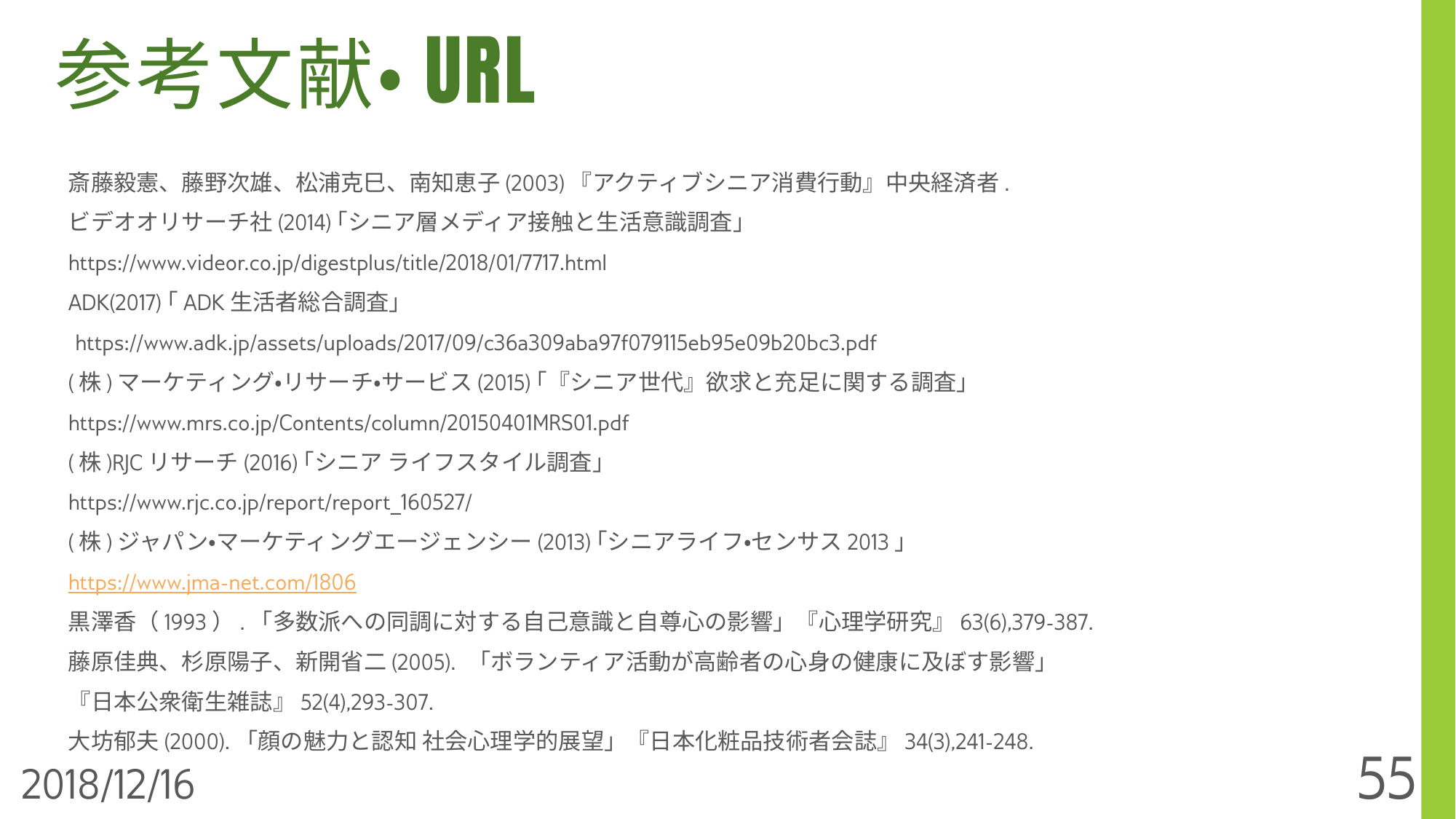

参考文献・URL
斎藤毅憲、藤野次雄、松浦克巳、南知恵子(2003)『アクティブシニア消費行動』中央経済者.
ビデオオリサーチ社(2014)｢シニア層メディア接触と生活意識調査｣
https://www.videor.co.jp/digestplus/title/2018/01/7717.html
ADK(2017)｢ADK生活者総合調査｣
 https://www.adk.jp/assets/uploads/2017/09/c36a309aba97f079115eb95e09b20bc3.pdf
(株)マーケティング・リサーチ・サービス(2015)｢『シニア世代』欲求と充足に関する調査｣
https://www.mrs.co.jp/Contents/column/20150401MRS01.pdf
(株)RJCリサーチ(2016)｢シニア ライフスタイル調査｣
https://www.rjc.co.jp/report/report_160527/
(株)ジャパン・マーケティングエージェンシー(2013)｢シニアライフ・センサス2013｣
https://www.jma-net.com/1806
黒澤香（1993）.「多数派への同調に対する自己意識と自尊心の影響」『心理学研究』63(6),379-387.
藤原佳典、杉原陽子、新開省二(2005). 「ボランティア活動が高齢者の心身の健康に及ぼす影響」
『日本公衆衛生雑誌』52(4),293-307.
大坊郁夫(2000).「顔の魅力と認知 社会心理学的展望」『日本化粧品技術者会誌』34(3),241-248.

55
2018/12/16